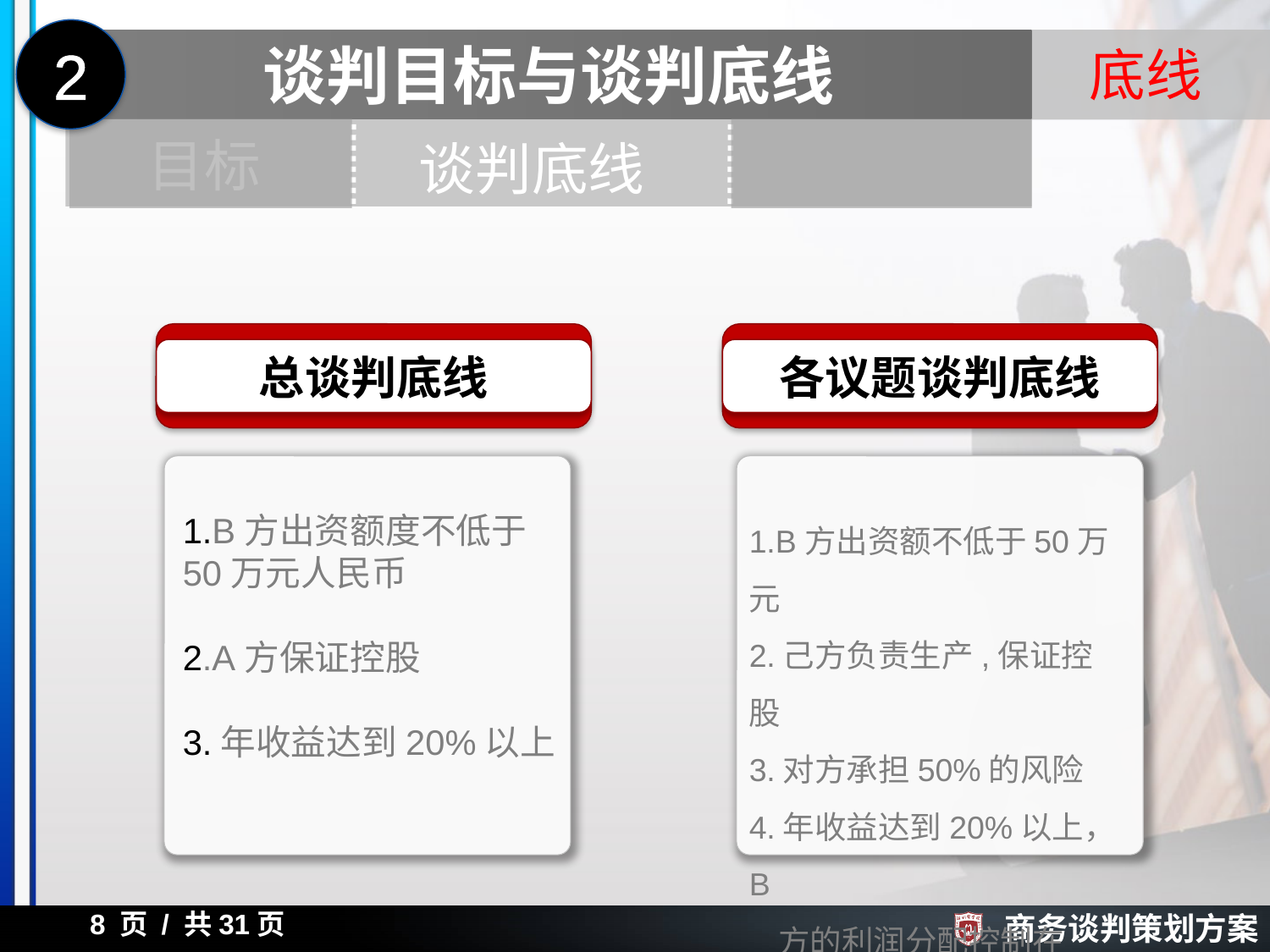

2
谈判目标与谈判底线

底线

目标

谈判底线

总谈判底线

各议题谈判底线

1.B方出资额不低于50万元
2.己方负责生产,保证控股
3.对方承担50%的风险
4.年收益达到20%以上，B
   方的利润分配控制在
   15%-20%。

1.B方出资额度不低于50万元人民币

2.A方保证控股

3.年收益达到20%以上

8 页 / 共31页